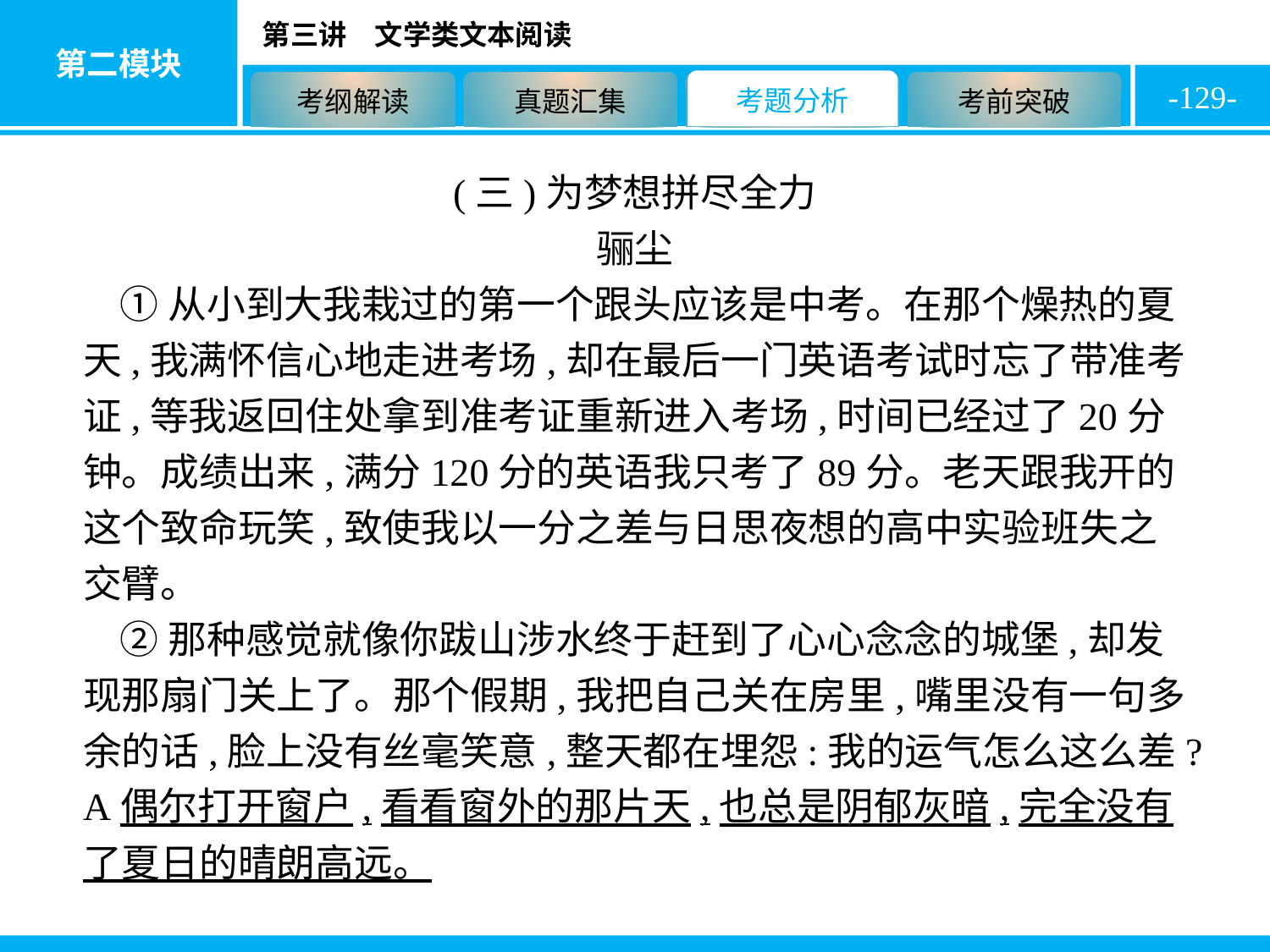

-129-
(三)为梦想拼尽全力
骊尘
①从小到大我栽过的第一个跟头应该是中考。在那个燥热的夏天,我满怀信心地走进考场,却在最后一门英语考试时忘了带准考证,等我返回住处拿到准考证重新进入考场,时间已经过了20分钟。成绩出来,满分120分的英语我只考了89分。老天跟我开的这个致命玩笑,致使我以一分之差与日思夜想的高中实验班失之交臂。
②那种感觉就像你跋山涉水终于赶到了心心念念的城堡,却发现那扇门关上了。那个假期,我把自己关在房里,嘴里没有一句多余的话,脸上没有丝毫笑意,整天都在埋怨:我的运气怎么这么差?A偶尔打开窗户,看看窗外的那片天,也总是阴郁灰暗,完全没有了夏日的晴朗高远。